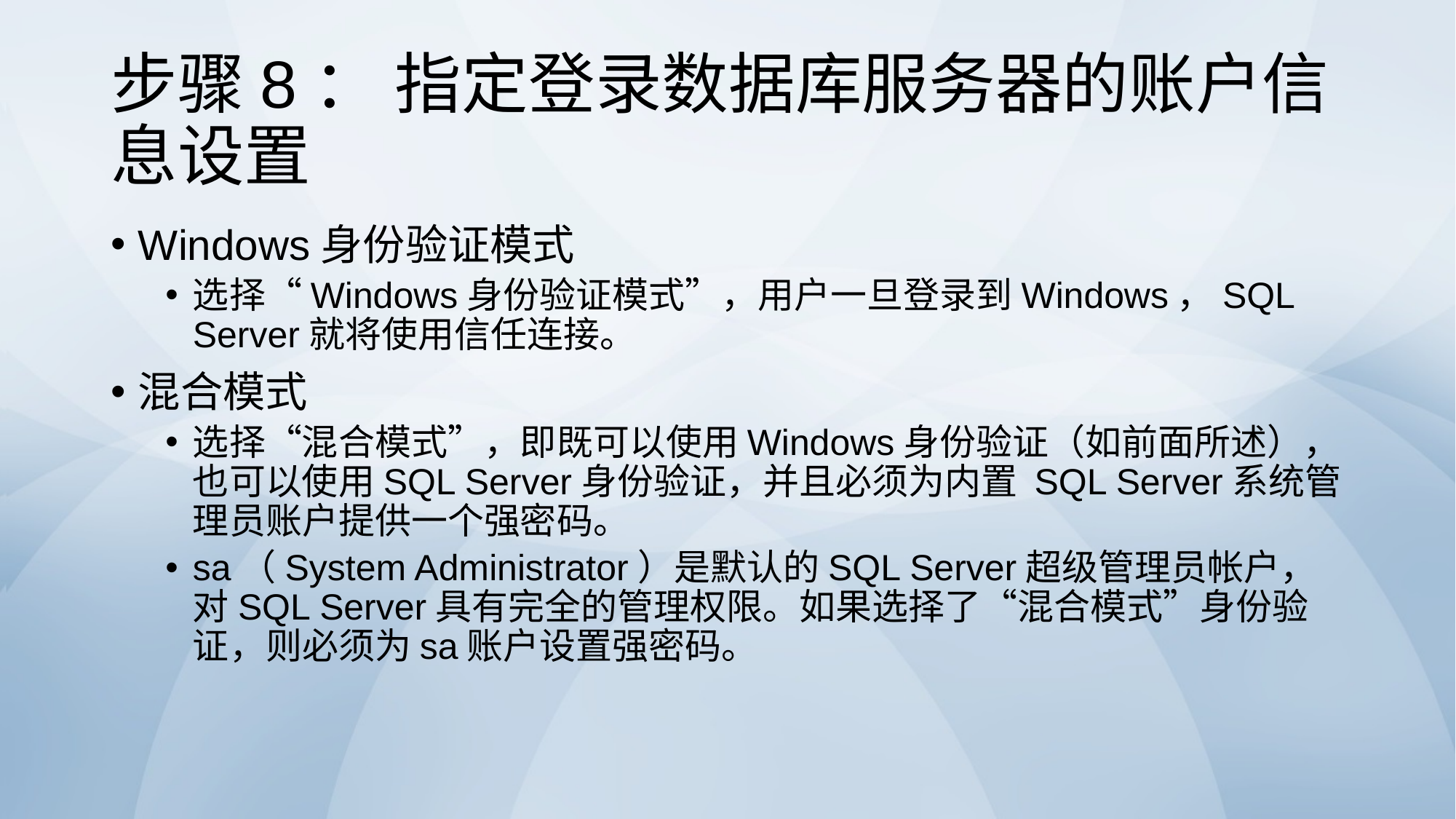

# 步骤8： 指定登录数据库服务器的账户信息设置
Windows身份验证模式
选择“Windows身份验证模式”，用户一旦登录到Windows，SQL Server就将使用信任连接。
混合模式
选择“混合模式”，即既可以使用Windows身份验证（如前面所述），也可以使用SQL Server身份验证，并且必须为内置 SQL Server系统管理员账户提供一个强密码。
sa（System Administrator）是默认的SQL Server超级管理员帐户，对SQL Server具有完全的管理权限。如果选择了“混合模式”身份验证，则必须为sa账户设置强密码。